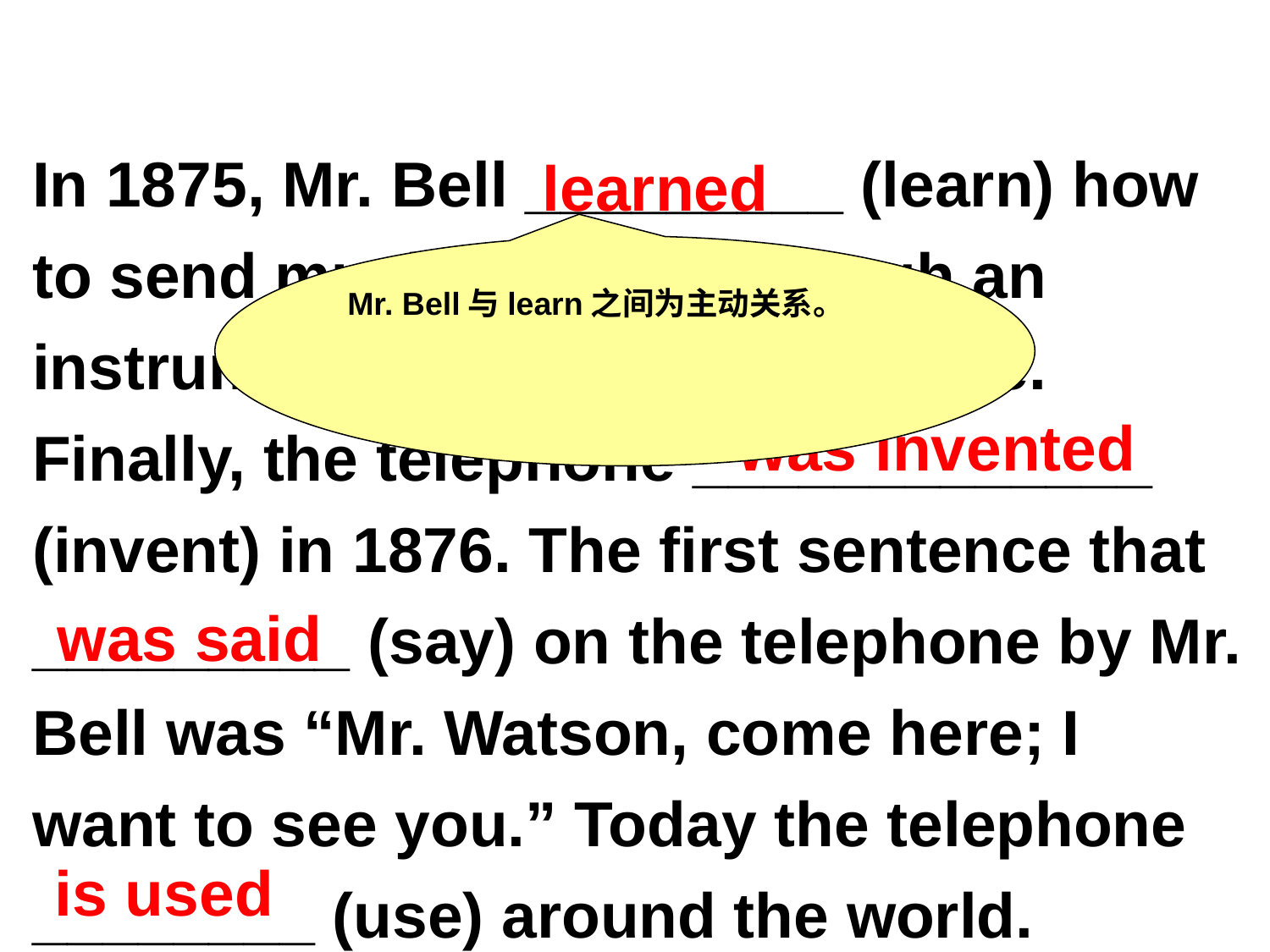

In 1875, Mr. Bell _________ (learn) how to send musical notes through an instrument similar to a telephone. Finally, the telephone _____________ (invent) in 1876. The first sentence that  _________ (say) on the telephone by Mr. Bell was “Mr. Watson, come here; I want to see you.” Today the telephone ________ (use) around the world.
learned
Mr. Bell与learn之间为主动关系。
was invented
was said
 is used